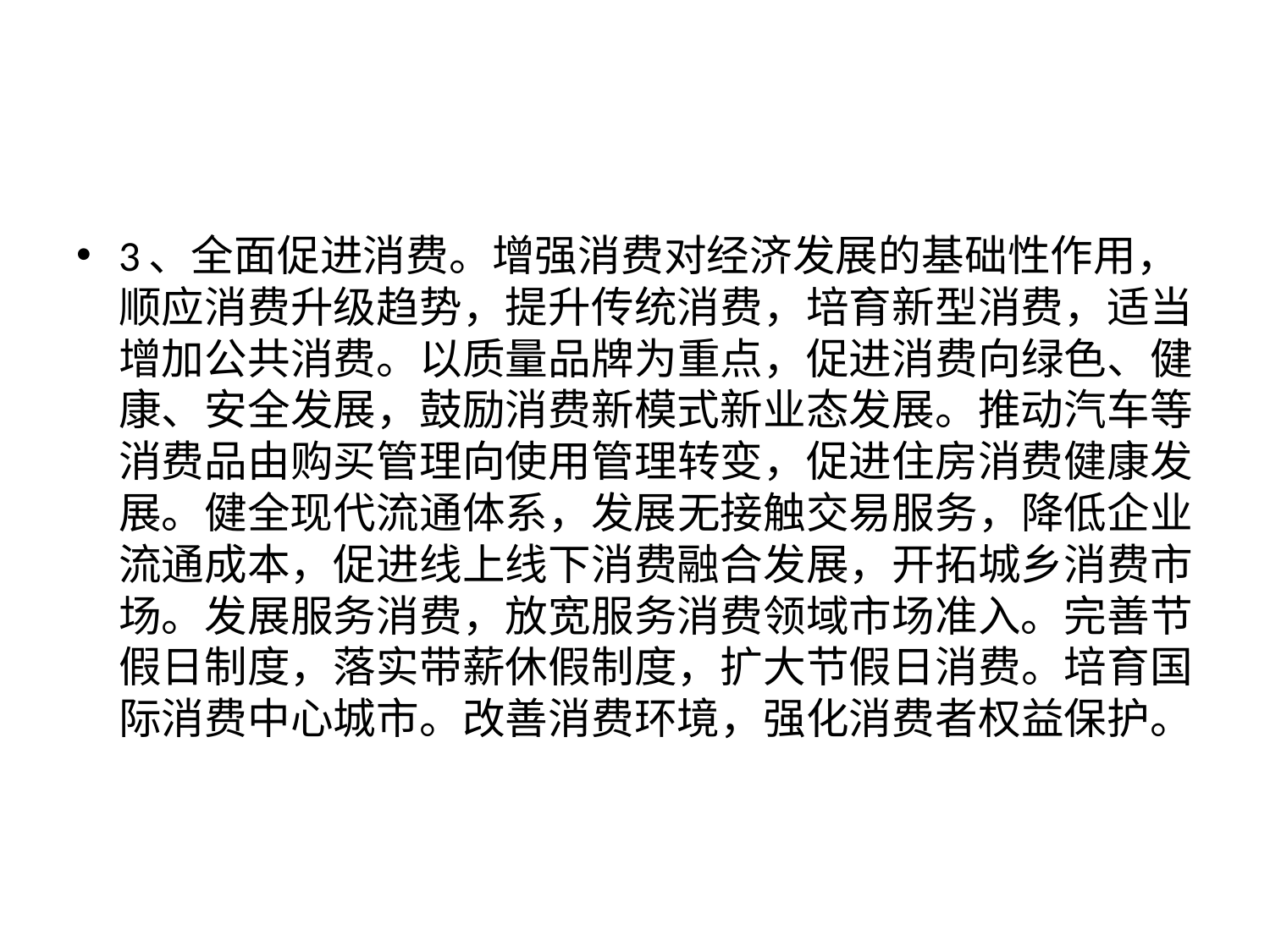

#
3、全面促进消费。增强消费对经济发展的基础性作用，顺应消费升级趋势，提升传统消费，培育新型消费，适当增加公共消费。以质量品牌为重点，促进消费向绿色、健康、安全发展，鼓励消费新模式新业态发展。推动汽车等消费品由购买管理向使用管理转变，促进住房消费健康发展。健全现代流通体系，发展无接触交易服务，降低企业流通成本，促进线上线下消费融合发展，开拓城乡消费市场。发展服务消费，放宽服务消费领域市场准入。完善节假日制度，落实带薪休假制度，扩大节假日消费。培育国际消费中心城市。改善消费环境，强化消费者权益保护。